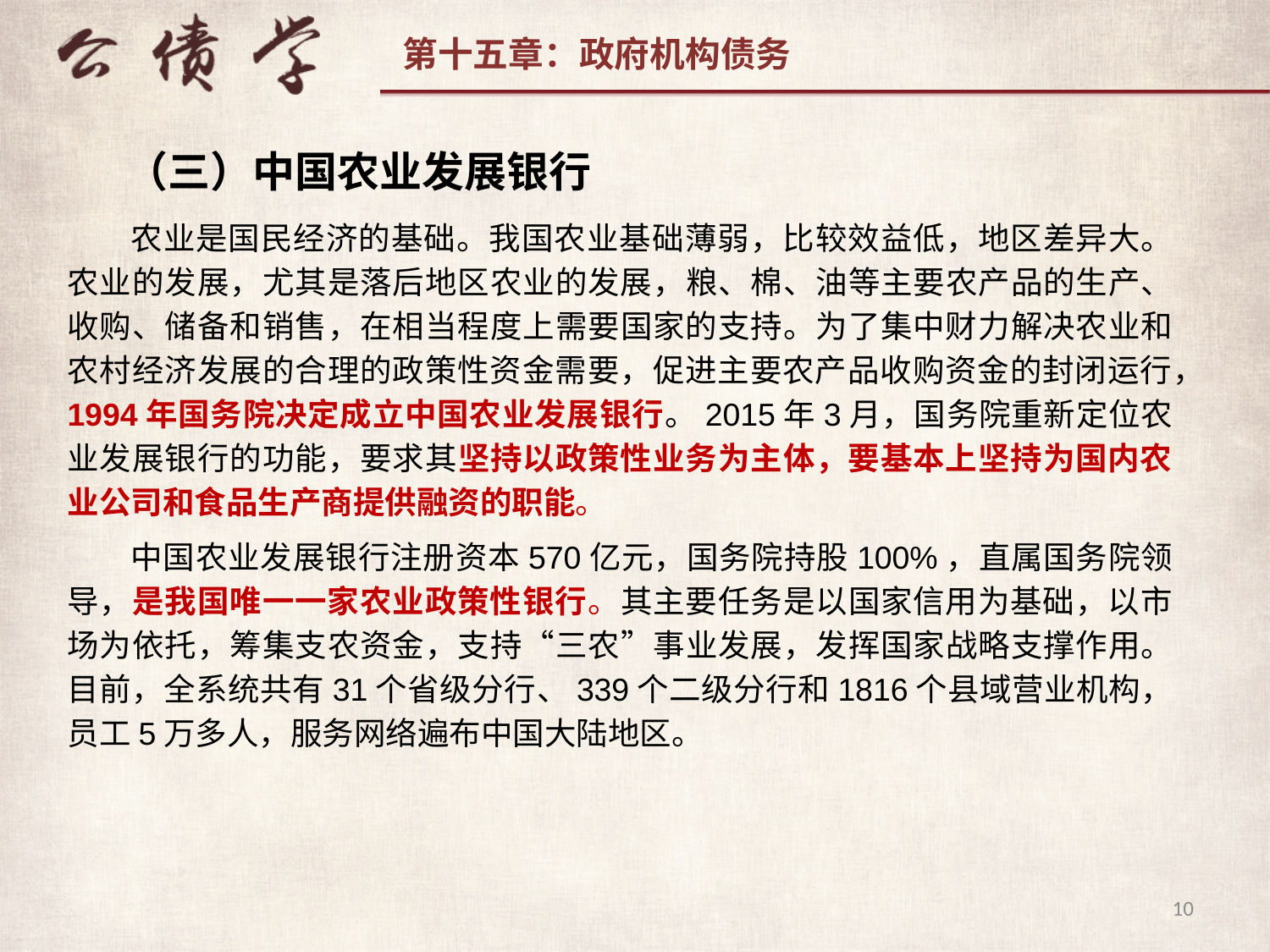

（三）中国农业发展银行
农业是国民经济的基础。我国农业基础薄弱，比较效益低，地区差异大。农业的发展，尤其是落后地区农业的发展，粮、棉、油等主要农产品的生产、收购、储备和销售，在相当程度上需要国家的支持。为了集中财力解决农业和农村经济发展的合理的政策性资金需要，促进主要农产品收购资金的封闭运行，1994年国务院决定成立中国农业发展银行。2015年3月，国务院重新定位农业发展银行的功能，要求其坚持以政策性业务为主体，要基本上坚持为国内农业公司和食品生产商提供融资的职能。
中国农业发展银行注册资本570亿元，国务院持股100%，直属国务院领导，是我国唯一一家农业政策性银行。其主要任务是以国家信用为基础，以市场为依托，筹集支农资金，支持“三农”事业发展，发挥国家战略支撑作用。目前，全系统共有31个省级分行、339个二级分行和1816个县域营业机构，员工5万多人，服务网络遍布中国大陆地区。
10